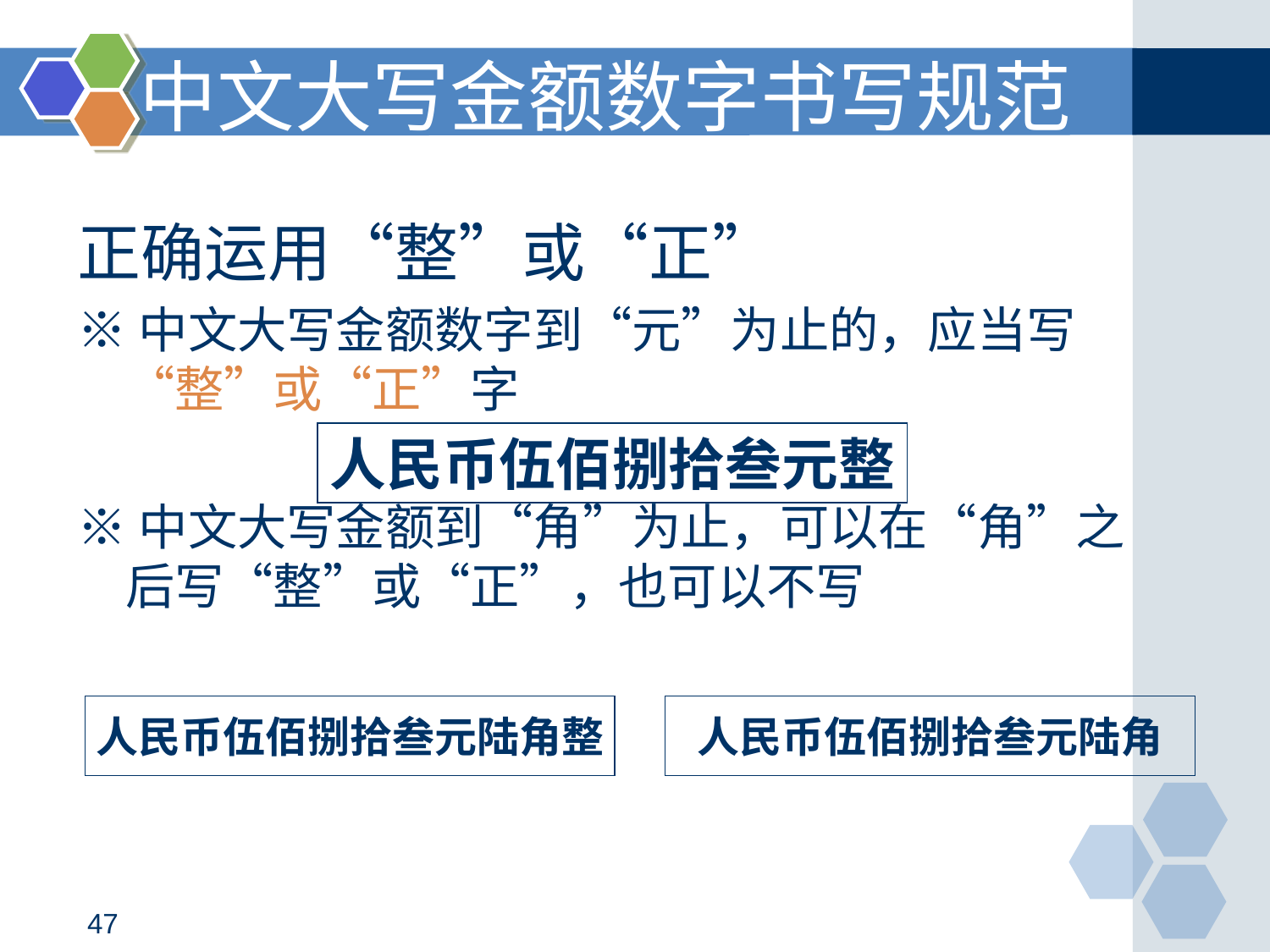

中文大写金额数字书写规范
# 正确运用“整”或“正”
※中文大写金额数字到“元”为止的，应当写“整”或“正”字

※中文大写金额到“角”为止，可以在“角”之后写“整”或“正”，也可以不写
人民币伍佰捌拾叁元整
人民币伍佰捌拾叁元陆角整
人民币伍佰捌拾叁元陆角